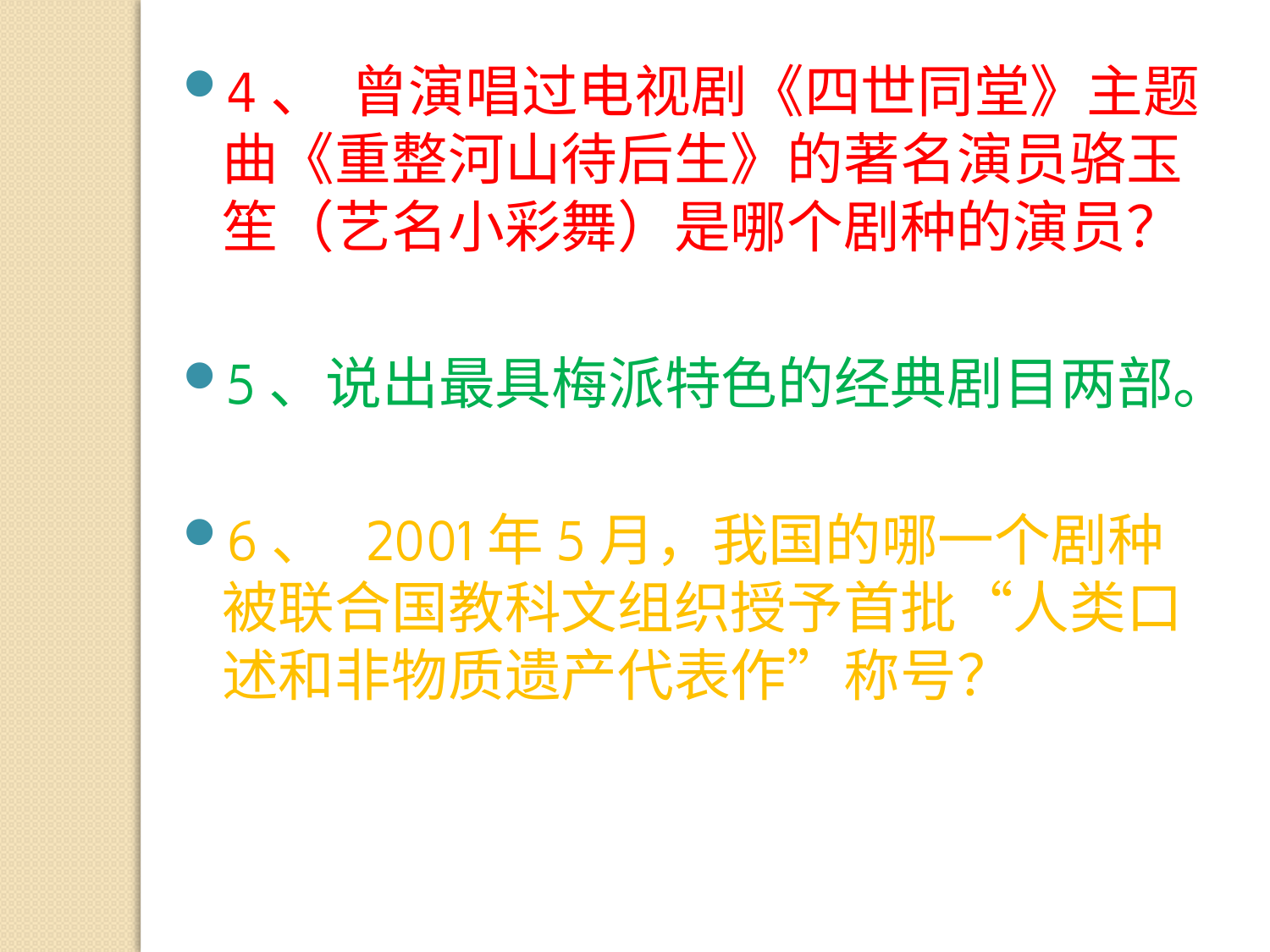

4、  曾演唱过电视剧《四世同堂》主题曲《重整河山待后生》的著名演员骆玉笙（艺名小彩舞）是哪个剧种的演员？

5、说出最具梅派特色的经典剧目两部。

6、  2001年5月，我国的哪一个剧种被联合国教科文组织授予首批“人类口述和非物质遗产代表作”称号？